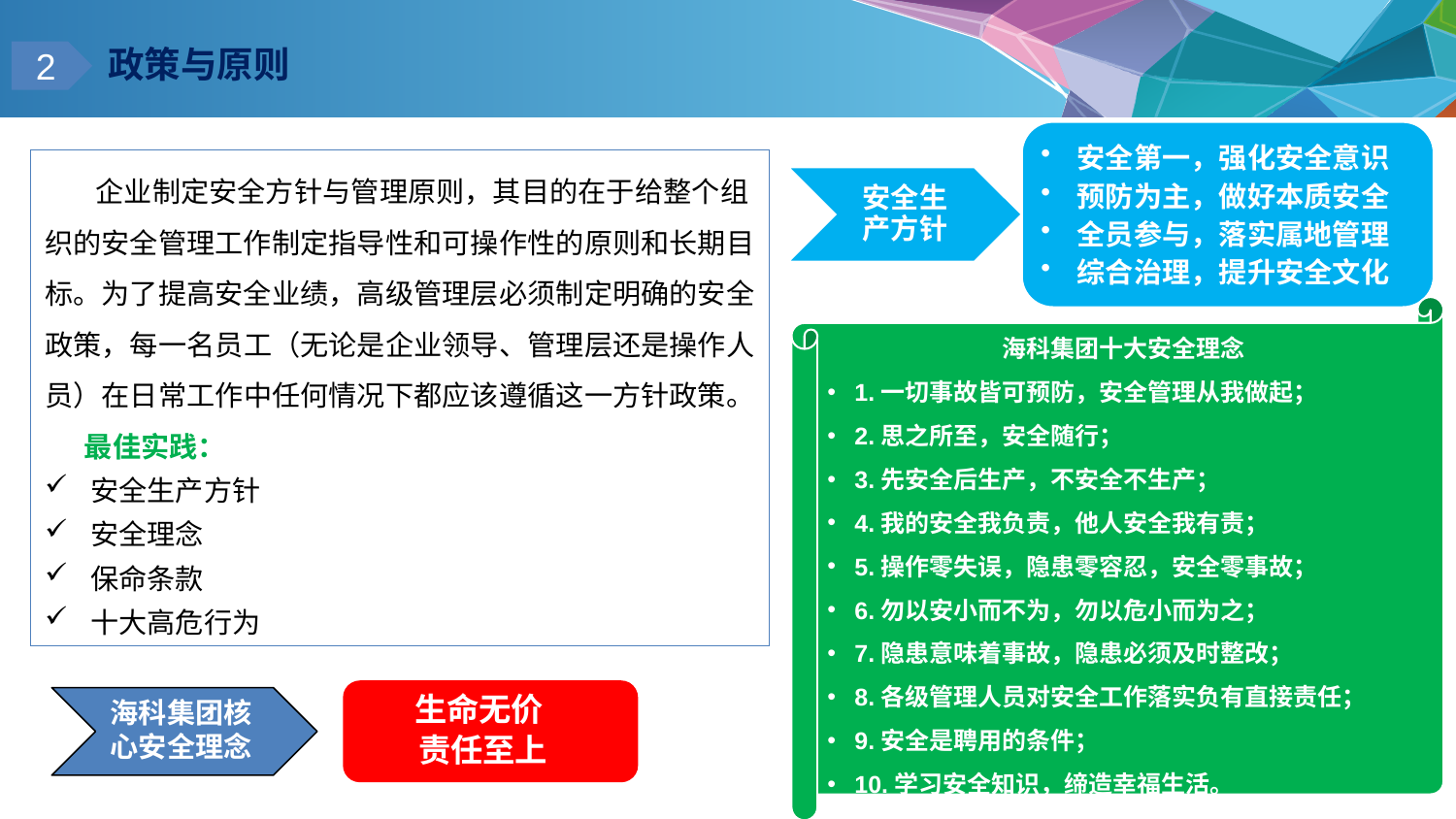

政策与原则
2
安全第一，强化安全意识
预防为主，做好本质安全
全员参与，落实属地管理
综合治理，提升安全文化
       企业制定安全方针与管理原则，其目的在于给整个组织的安全管理工作制定指导性和可操作性的原则和长期目标。为了提高安全业绩，高级管理层必须制定明确的安全政策，每一名员工（无论是企业领导、管理层还是操作人员）在日常工作中任何情况下都应该遵循这一方针政策。
     最佳实践：
安全生产方针
安全理念
保命条款
十大高危行为
安全生产方针
海科集团十大安全理念
1.一切事故皆可预防，安全管理从我做起；
2.思之所至，安全随行；
3.先安全后生产，不安全不生产；
4.我的安全我负责，他人安全我有责；
5.操作零失误，隐患零容忍，安全零事故；
6.勿以安小而不为，勿以危小而为之；
7.隐患意味着事故，隐患必须及时整改；
8.各级管理人员对安全工作落实负有直接责任；
9.安全是聘用的条件；
10.学习安全知识，缔造幸福生活。
生命无价
责任至上
海科集团核心安全理念